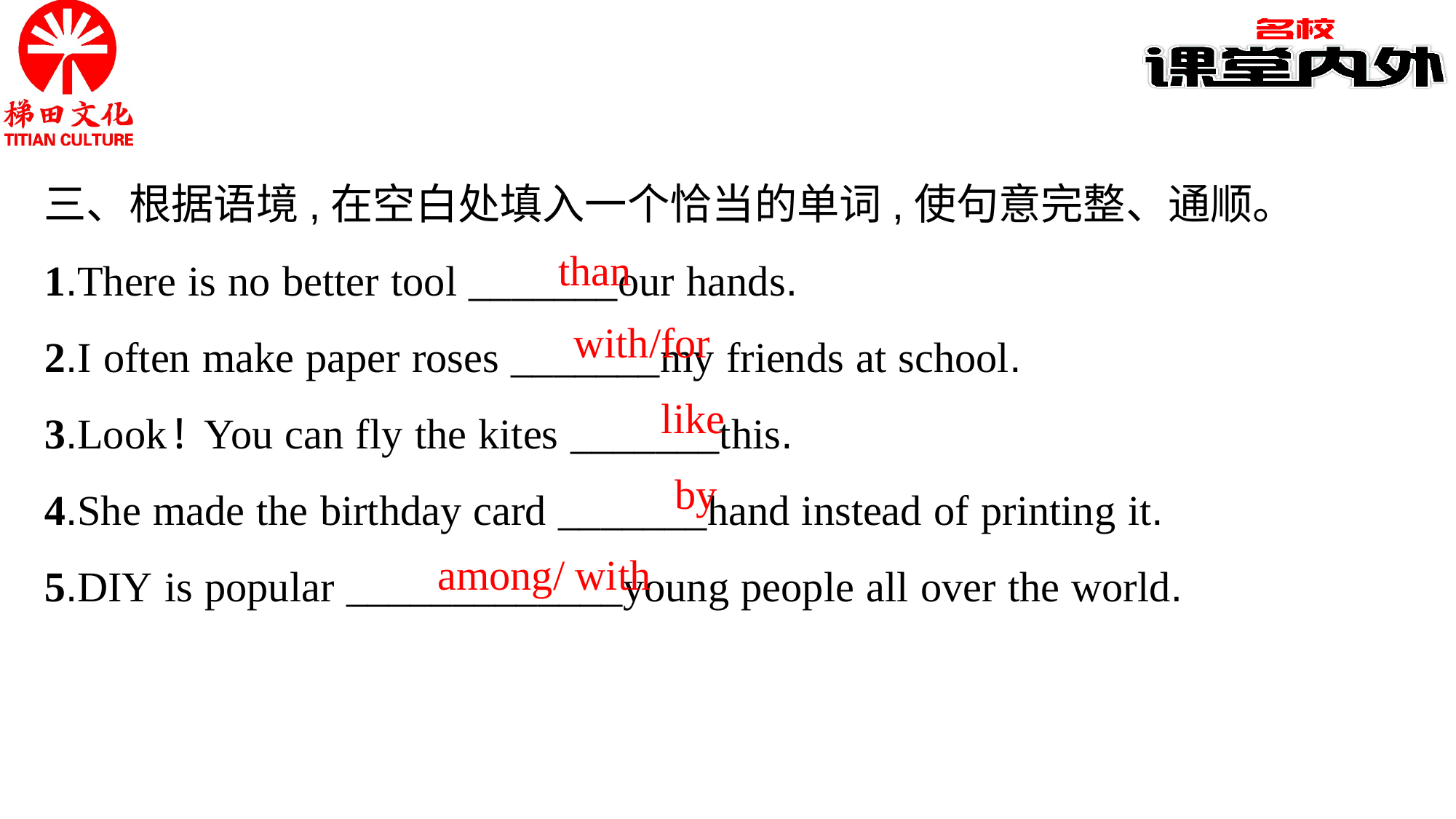

三、根据语境,在空白处填入一个恰当的单词,使句意完整、通顺。
1.There is no better tool _______our hands.
2.I often make paper roses _______my friends at school.
3.Look! You can fly the kites _______this.
4.She made the birthday card _______hand instead of printing it.
5.DIY is popular _____________young people all over the world.
than
with/for
like
by
among/ with